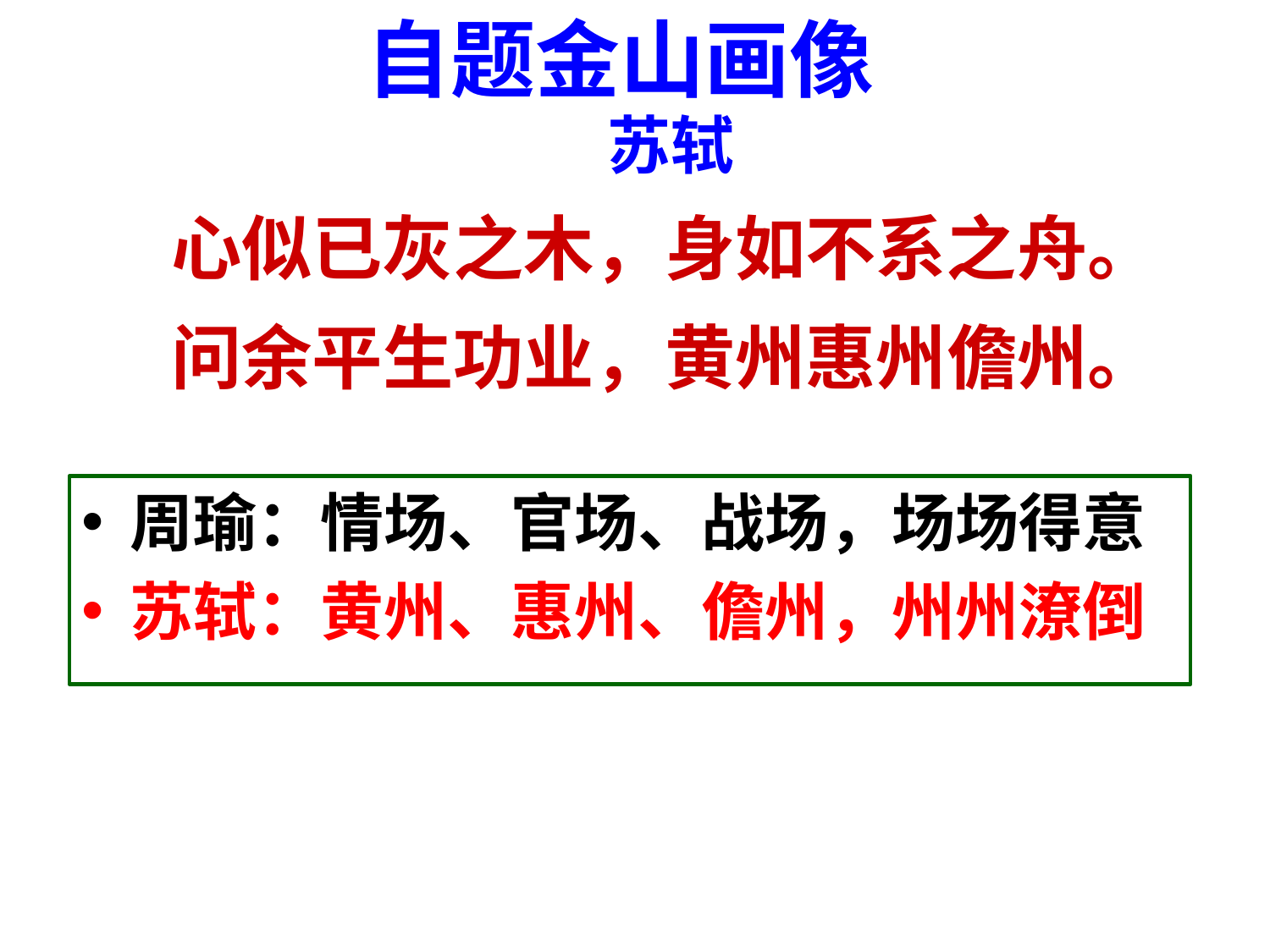

自题金山画像
苏轼
心似已灰之木，身如不系之舟。

问余平生功业，黄州惠州儋州。
周瑜：情场、官场、战场，场场得意
苏轼：黄州、惠州、儋州，州州潦倒